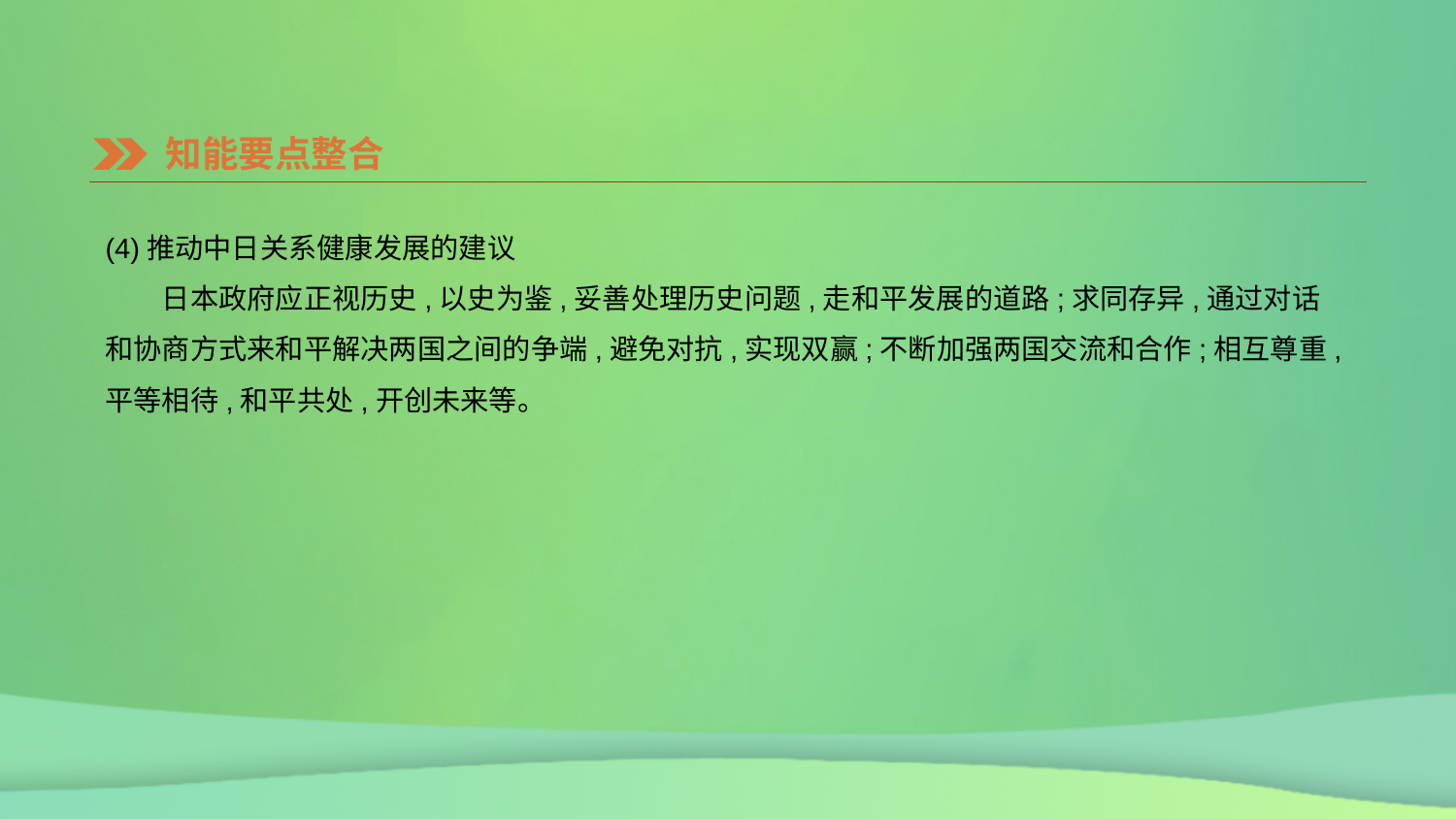

知能要点整合

(4)推动中日关系健康发展的建议
　　日本政府应正视历史,以史为鉴,妥善处理历史问题,走和平发展的道路;求同存异,通过对话和协商方式来和平解决两国之间的争端,避免对抗,实现双赢;不断加强两国交流和合作;相互尊重,平等相待,和平共处,开创未来等。